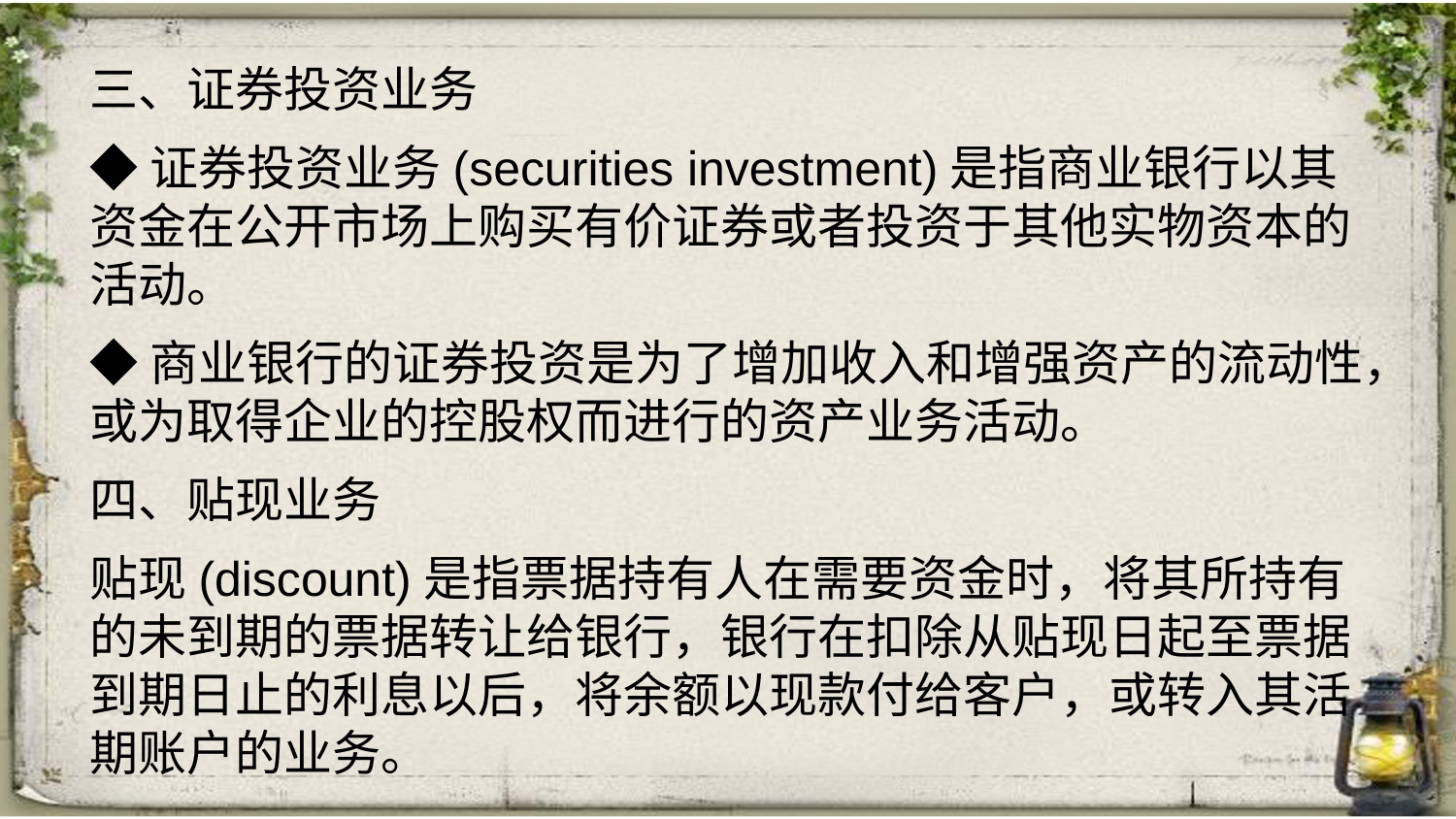

三、证券投资业务
◆证券投资业务(securities investment)是指商业银行以其资金在公开市场上购买有价证券或者投资于其他实物资本的活动。
◆商业银行的证券投资是为了增加收入和增强资产的流动性，或为取得企业的控股权而进行的资产业务活动。
四、贴现业务
贴现(discount)是指票据持有人在需要资金时，将其所持有的未到期的票据转让给银行，银行在扣除从贴现日起至票据到期日止的利息以后，将余额以现款付给客户，或转入其活期账户的业务。